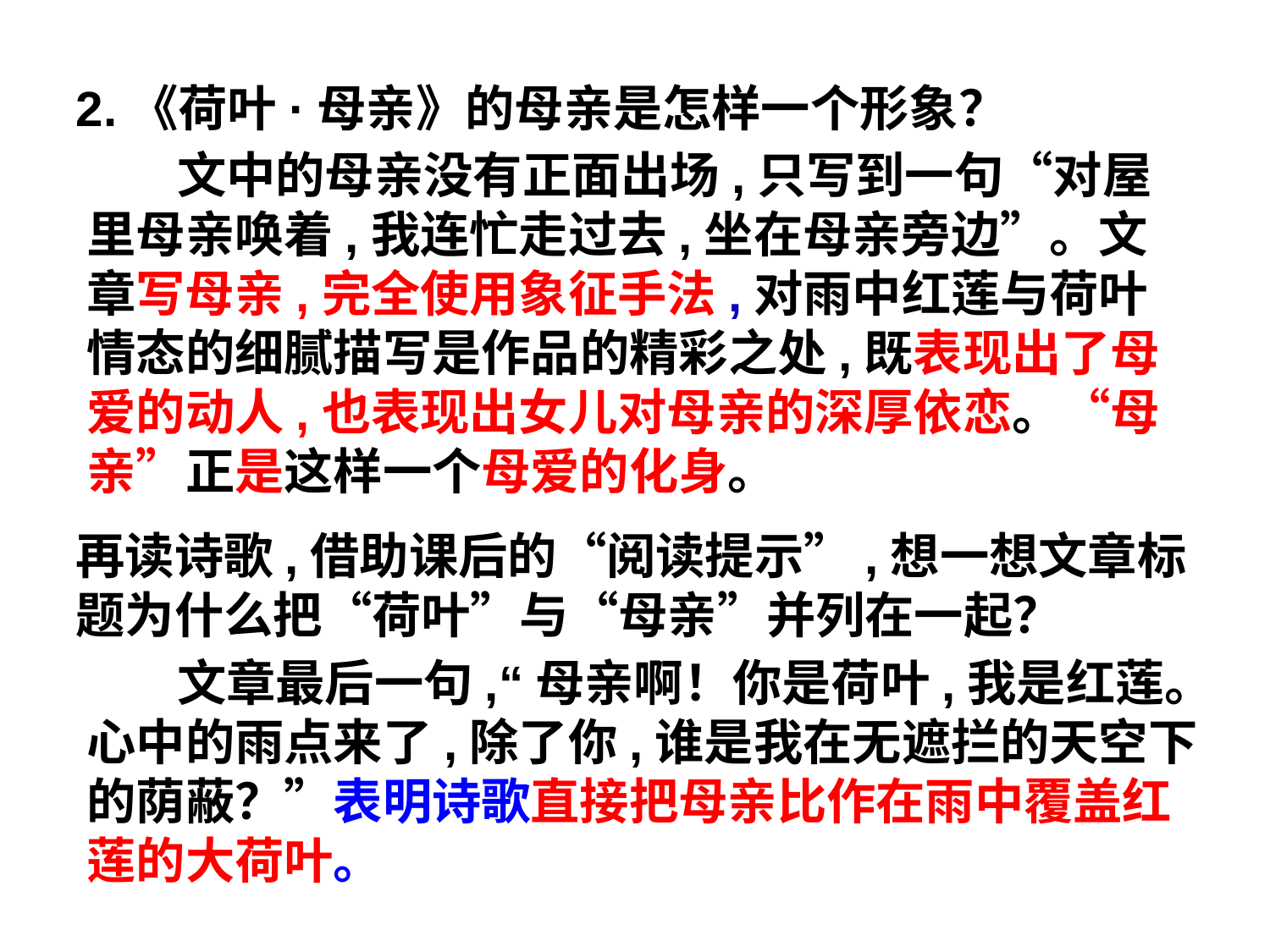

2.《荷叶·母亲》的母亲是怎样一个形象？

再读诗歌,借助课后的“阅读提示”,想一想文章标题为什么把“荷叶”与“母亲”并列在一起？
       文中的母亲没有正面出场,只写到一句“对屋里母亲唤着,我连忙走过去,坐在母亲旁边”。文章写母亲,完全使用象征手法,对雨中红莲与荷叶情态的细腻描写是作品的精彩之处,既表现出了母爱的动人,也表现出女儿对母亲的深厚依恋。“母亲”正是这样一个母爱的化身。
       文章最后一句,“母亲啊！你是荷叶,我是红莲。心中的雨点来了,除了你,谁是我在无遮拦的天空下的荫蔽？”表明诗歌直接把母亲比作在雨中覆盖红莲的大荷叶。